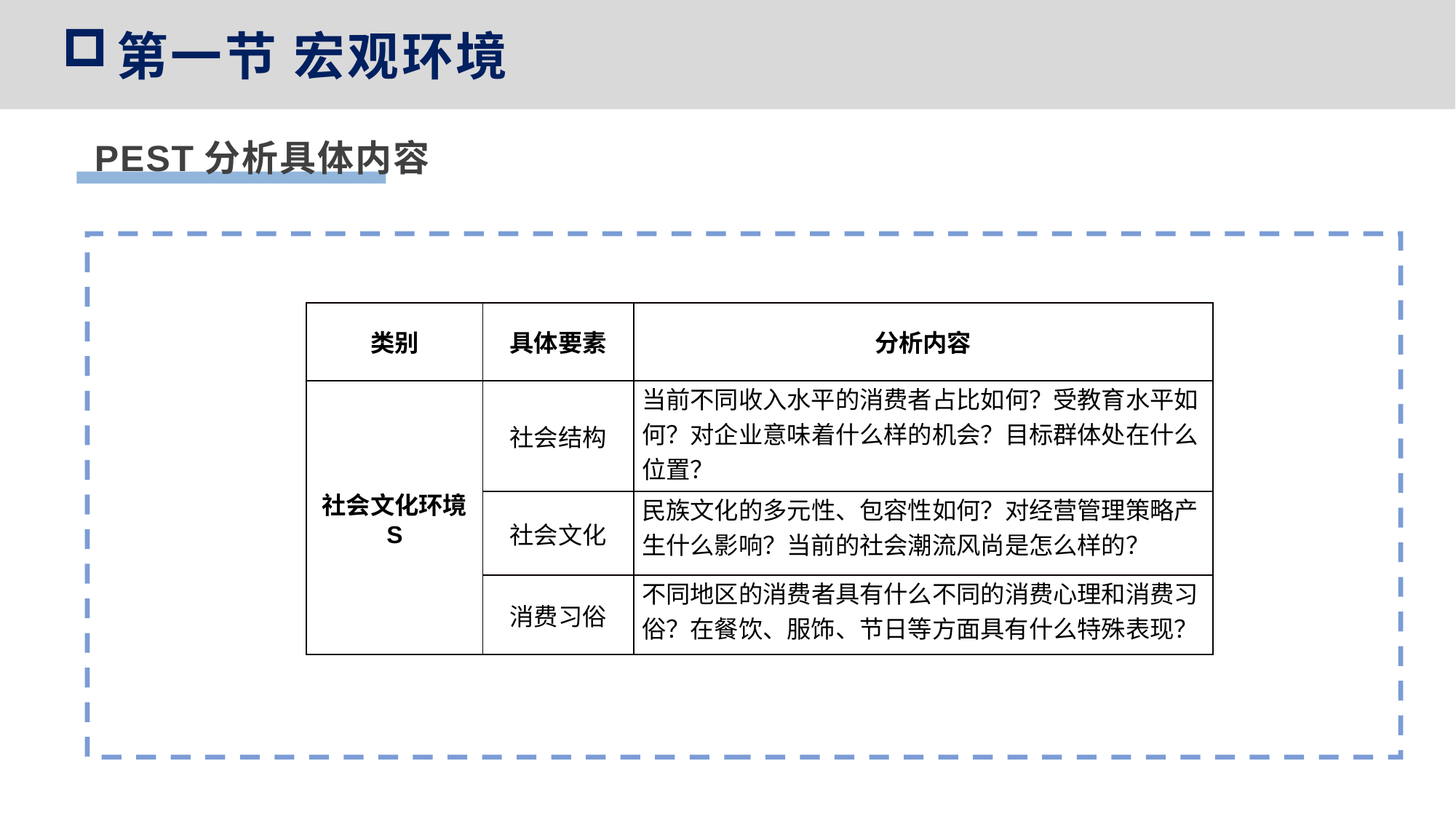

第一节 宏观环境
PEST分析具体内容

| 类别 | 具体要素 | 分析内容 |
| --- | --- | --- |
| 社会文化环境 S | 社会结构 | 当前不同收入水平的消费者占比如何？受教育水平如何？对企业意味着什么样的机会？目标群体处在什么位置？ |
|  | 社会文化 | 民族文化的多元性、包容性如何？对经营管理策略产生什么影响？当前的社会潮流风尚是怎么样的？ |
|  | 消费习俗 | 不同地区的消费者具有什么不同的消费心理和消费习俗？在餐饮、服饰、节日等方面具有什么特殊表现？ |